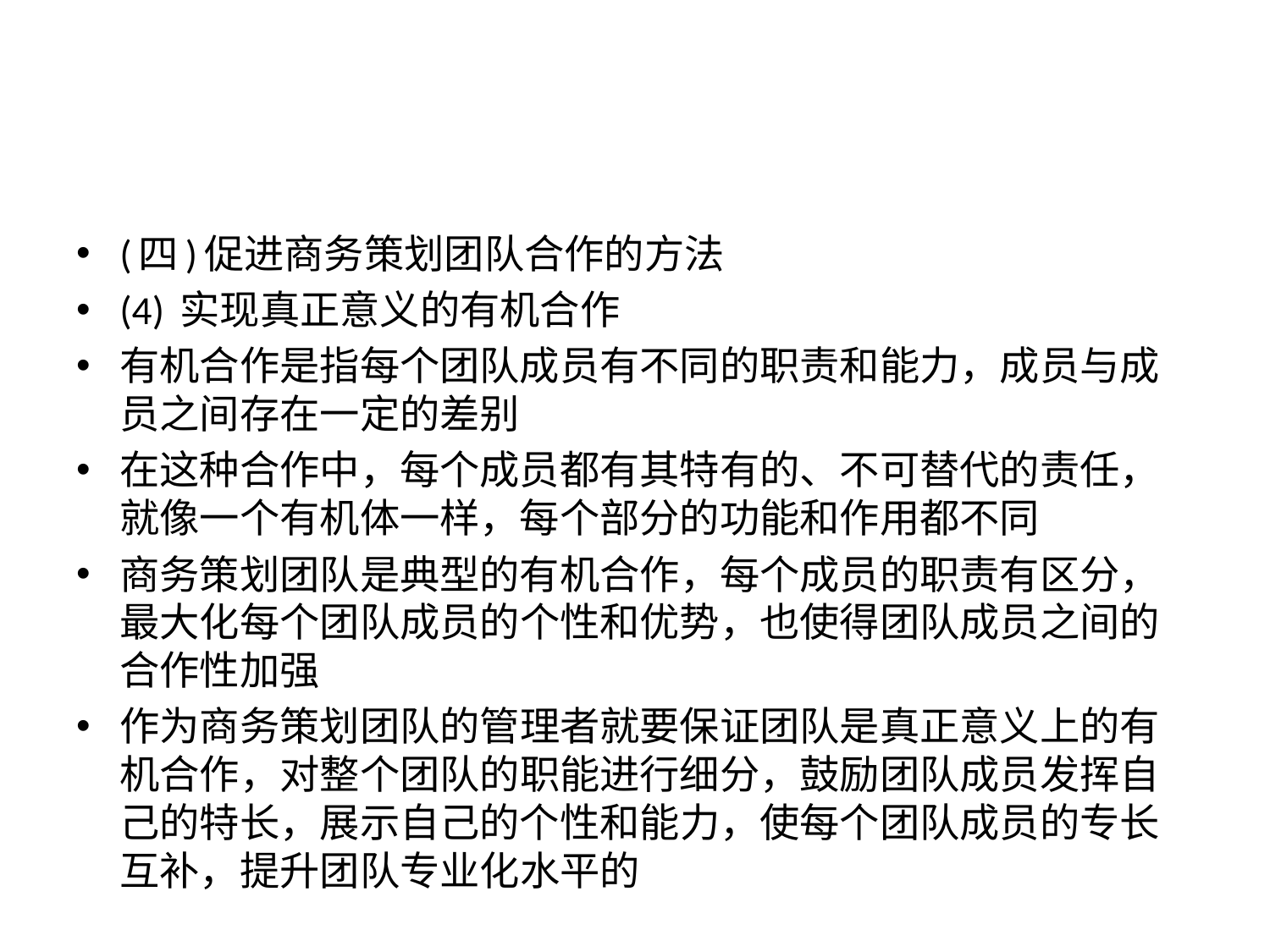

#
(四)促进商务策划团队合作的方法
(4) 实现真正意义的有机合作
有机合作是指每个团队成员有不同的职责和能力，成员与成员之间存在一定的差别
在这种合作中，每个成员都有其特有的、不可替代的责任，就像一个有机体一样，每个部分的功能和作用都不同
商务策划团队是典型的有机合作，每个成员的职责有区分，最大化每个团队成员的个性和优势，也使得团队成员之间的合作性加强
作为商务策划团队的管理者就要保证团队是真正意义上的有机合作，对整个团队的职能进行细分，鼓励团队成员发挥自己的特长，展示自己的个性和能力，使每个团队成员的专长互补，提升团队专业化水平的